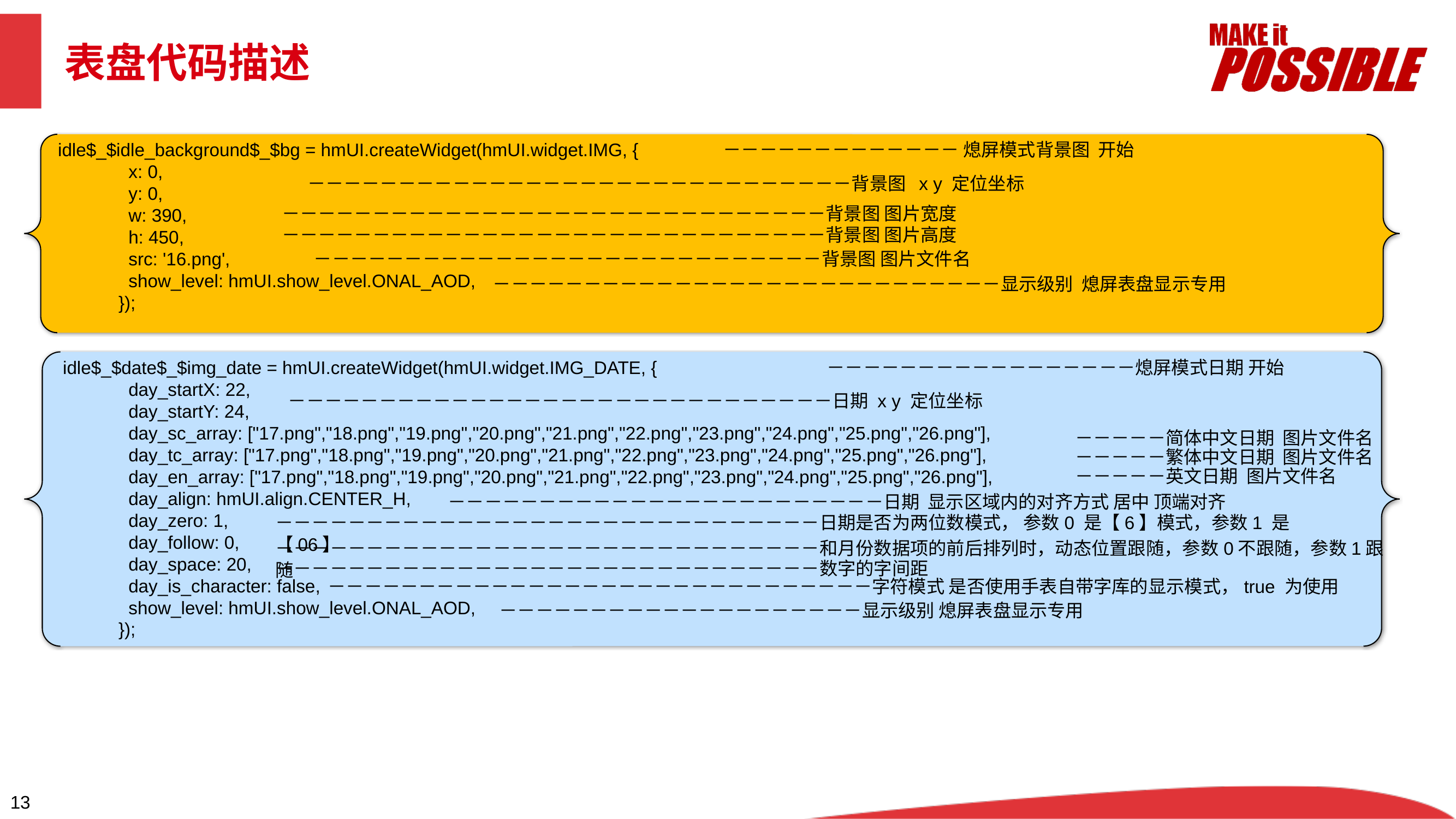

表盘代码描述

idle$_$idle_background$_$bg = hmUI.createWidget(hmUI.widget.IMG, {
              x: 0,
              y: 0,
              w: 390,
              h: 450,
              src: '16.png',
              show_level: hmUI.show_level.ONAL_AOD,
            });

 idle$_$date$_$img_date = hmUI.createWidget(hmUI.widget.IMG_DATE, {
              day_startX: 22,
              day_startY: 24,
              day_sc_array: ["17.png","18.png","19.png","20.png","21.png","22.png","23.png","24.png","25.png","26.png"],
              day_tc_array: ["17.png","18.png","19.png","20.png","21.png","22.png","23.png","24.png","25.png","26.png"],
              day_en_array: ["17.png","18.png","19.png","20.png","21.png","22.png","23.png","24.png","25.png","26.png"],
              day_align: hmUI.align.CENTER_H,
              day_zero: 1,
              day_follow: 0,
              day_space: 20,
              day_is_character: false,
              show_level: hmUI.show_level.ONAL_AOD,
            });
－－－－－－－－－－－－－ 熄屏模式背景图  开始
－－－－－－－－－－－－－－－－－－－－－－－－－－－－－－背景图  x y 定位坐标
－－－－－－－－－－－－－－－－－－－－－－－－－－－－－－背景图 图片宽度
－－－－－－－－－－－－－－－－－－－－－－－－－－－－－－背景图 图片高度
－－－－－－－－－－－－－－－－－－－－－－－－－－－－背景图 图片文件名
－－－－－－－－－－－－－－－－－－－－－－－－－－－－显示级别  熄屏表盘显示专用

－－－－－－－－－－－－－－－－－熄屏模式日期 开始
－－－－－－－－－－－－－－－－－－－－－－－－－－－－－－日期 x y 定位坐标
－－－－－简体中文日期  图片文件名
－－－－－繁体中文日期  图片文件名
－－－－－英文日期  图片文件名
－－－－－－－－－－－－－－－－－－－－－－－－日期  显示区域内的对齐方式 居中 顶端对齐
－－－－－－－－－－－－－－－－－－－－－－－－－－－－－－日期是否为两位数模式， 参数0 是【6】模式，参数1 是【06】
－－－－－－－－－－－－－－－－－－－－－－－－－－－－－－和月份数据项的前后排列时，动态位置跟随，参数0不跟随，参数1跟随
－－－－－－－－－－－－－－－－－－－－－－－－－－－－－－数字的字间距
－－－－－－－－－－－－－－－－－－－－－－－－－－－－－－字符模式 是否使用手表自带字库的显示模式，true 为使用
－－－－－－－－－－－－－－－－－－－－显示级别 熄屏表盘显示专用